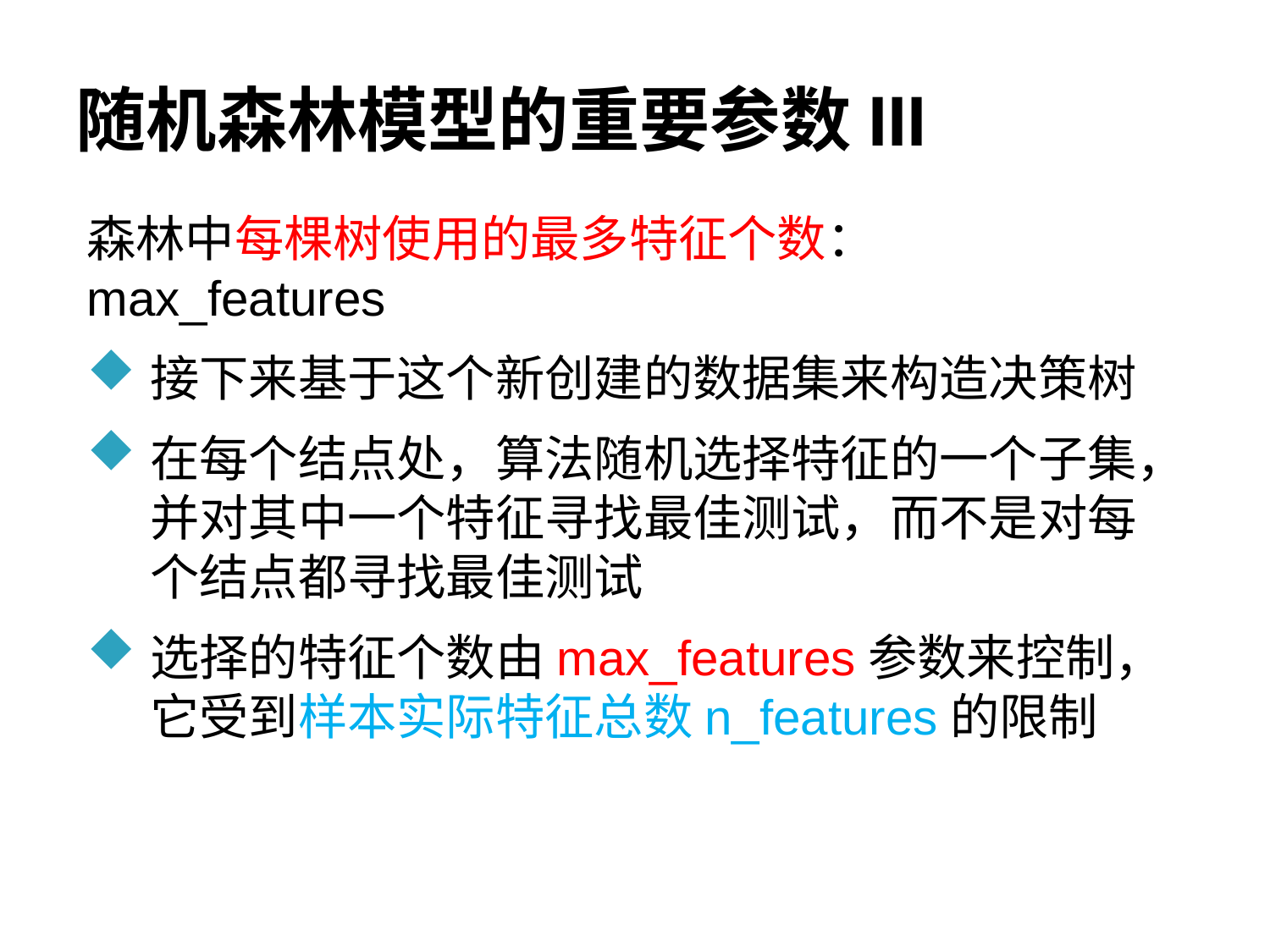

# 随机森林模型的重要参数III
森林中每棵树使用的最多特征个数：max_features
接下来基于这个新创建的数据集来构造决策树
在每个结点处，算法随机选择特征的一个子集，并对其中一个特征寻找最佳测试，而不是对每个结点都寻找最佳测试
选择的特征个数由max_features参数来控制，它受到样本实际特征总数n_features的限制